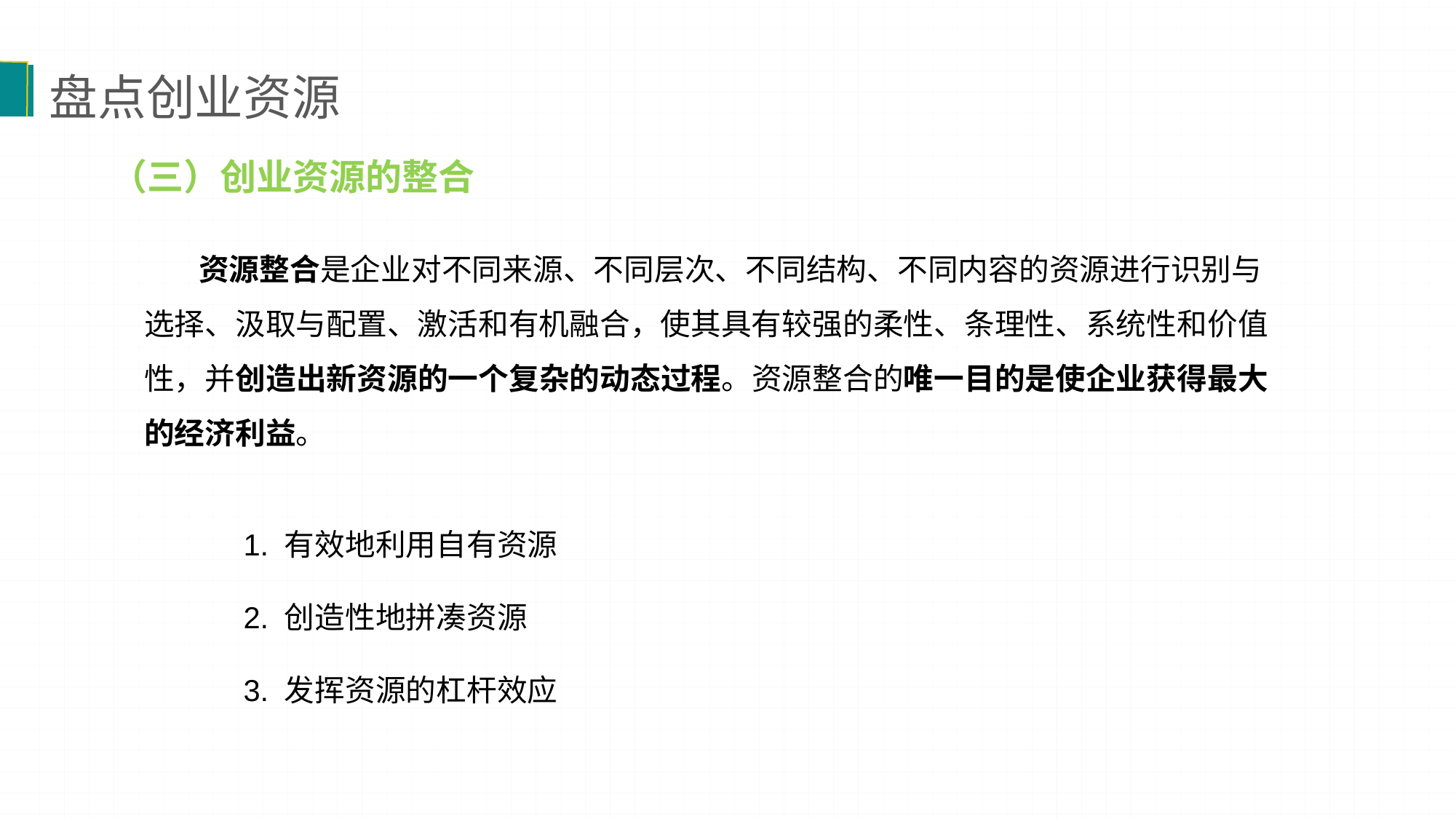

盘点创业资源

（三）创业资源的整合
       资源整合是企业对不同来源、不同层次、不同结构、不同内容的资源进行识别与选择、汲取与配置、激活和有机融合，使其具有较强的柔性、条理性、系统性和价值性，并创造出新资源的一个复杂的动态过程。资源整合的唯一目的是使企业获得最大的经济利益。
1. 有效地利用自有资源
2. 创造性地拼凑资源
3. 发挥资源的杠杆效应